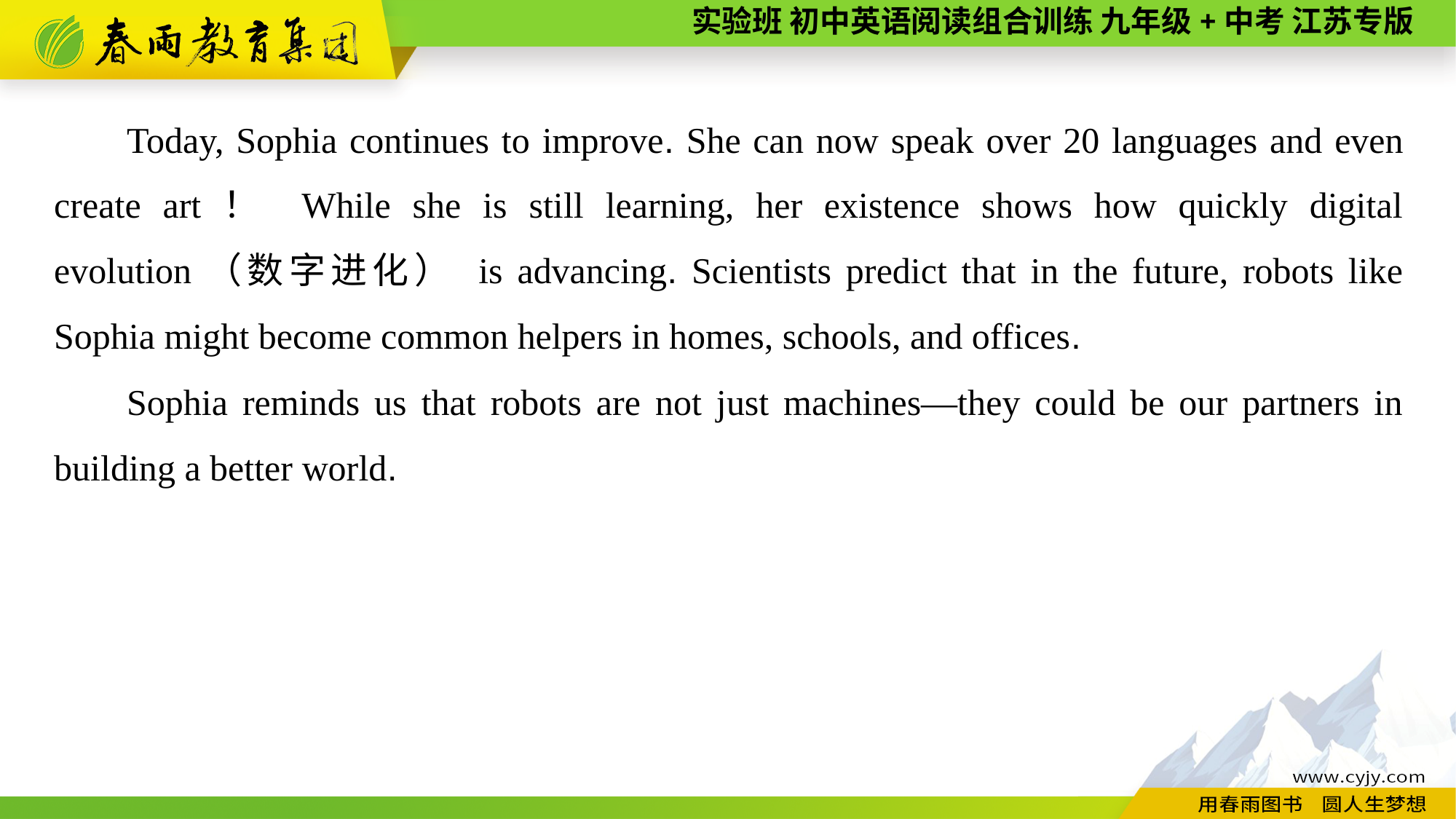

Today, Sophia continues to improve. She can now speak over 20 languages and even create art！ While she is still learning, her existence shows how quickly digital evolution（数字进化） is advancing. Scientists predict that in the future, robots like Sophia might become common helpers in homes, schools, and offices.
Sophia reminds us that robots are not just machines—they could be our partners in building a better world.